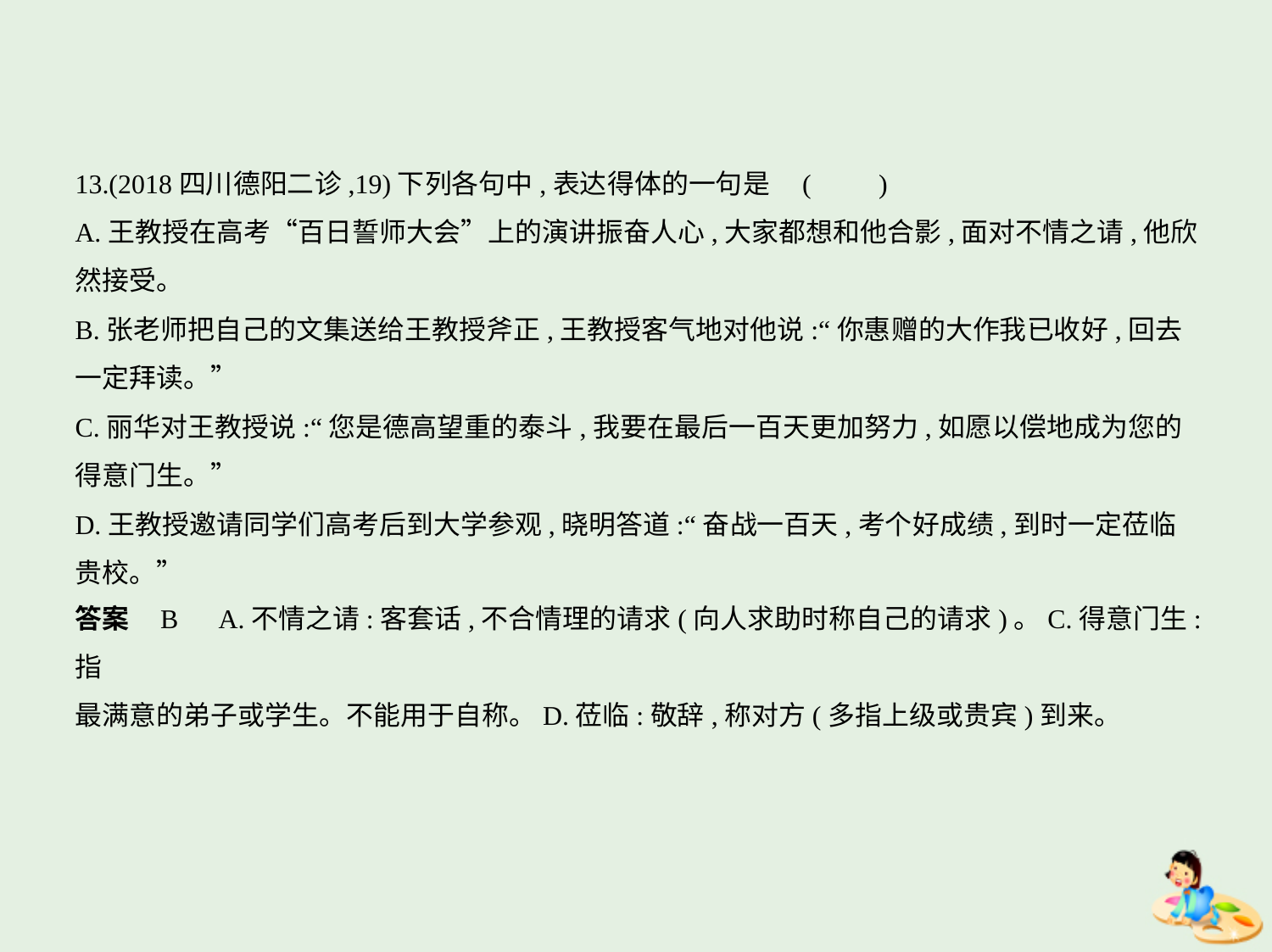

13.(2018四川德阳二诊,19)下列各句中,表达得体的一句是 (　　)
A.王教授在高考“百日誓师大会”上的演讲振奋人心,大家都想和他合影,面对不情之请,他欣
然接受。
B.张老师把自己的文集送给王教授斧正,王教授客气地对他说:“你惠赠的大作我已收好,回去
一定拜读。”
C.丽华对王教授说:“您是德高望重的泰斗,我要在最后一百天更加努力,如愿以偿地成为您的
得意门生。”
D.王教授邀请同学们高考后到大学参观,晓明答道:“奋战一百天,考个好成绩,到时一定莅临
贵校。”
答案    B　A.不情之请:客套话,不合情理的请求(向人求助时称自己的请求)。C.得意门生:指
最满意的弟子或学生。不能用于自称。D.莅临:敬辞,称对方(多指上级或贵宾)到来。